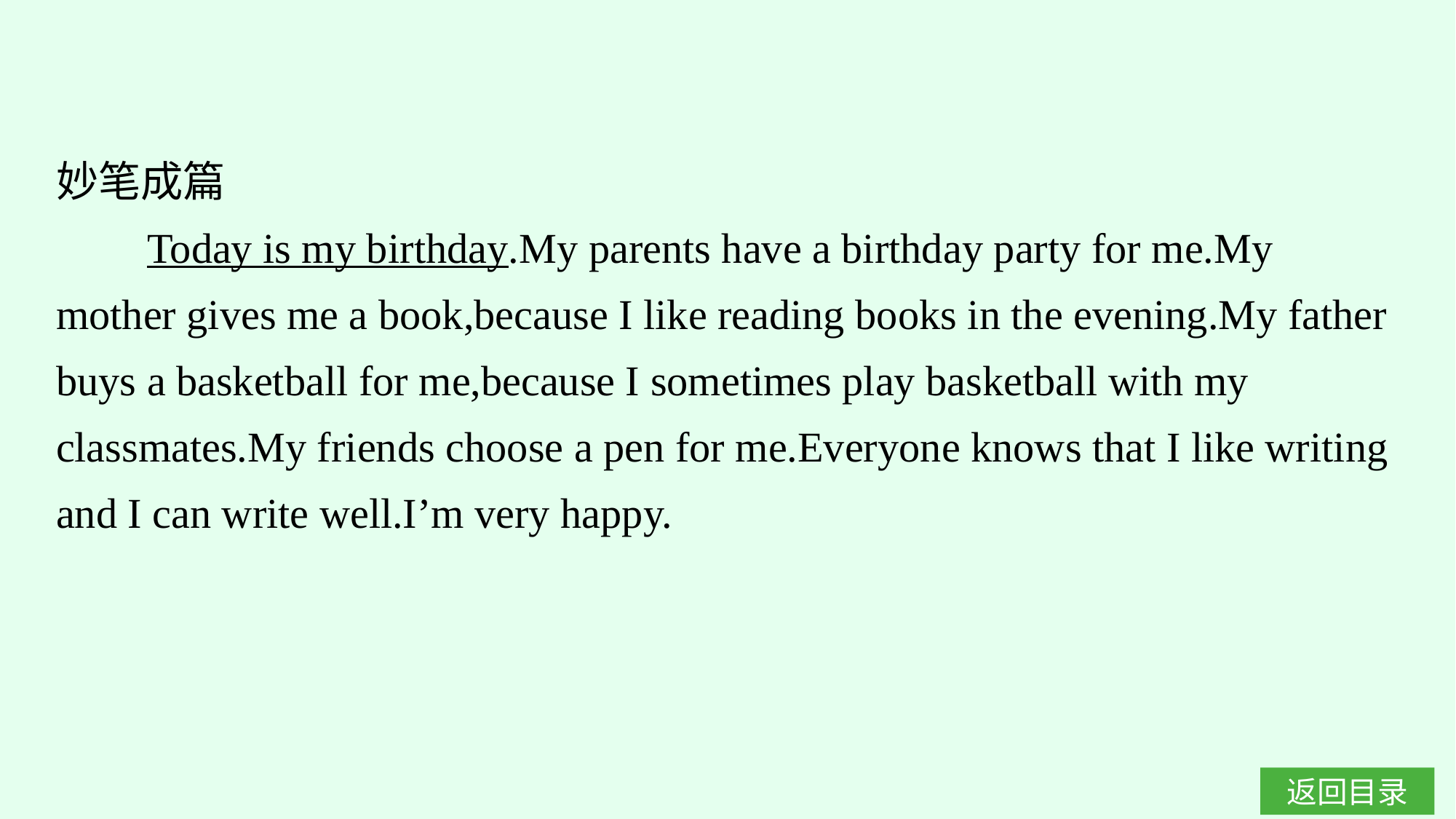

妙笔成篇
Today is my birthday.My parents have a birthday party for me.My mother gives me a book,because I like reading books in the evening.My father buys a basketball for me,because I sometimes play basketball with my classmates.My friends choose a pen for me.Everyone knows that I like writing and I can write well.I’m very happy.